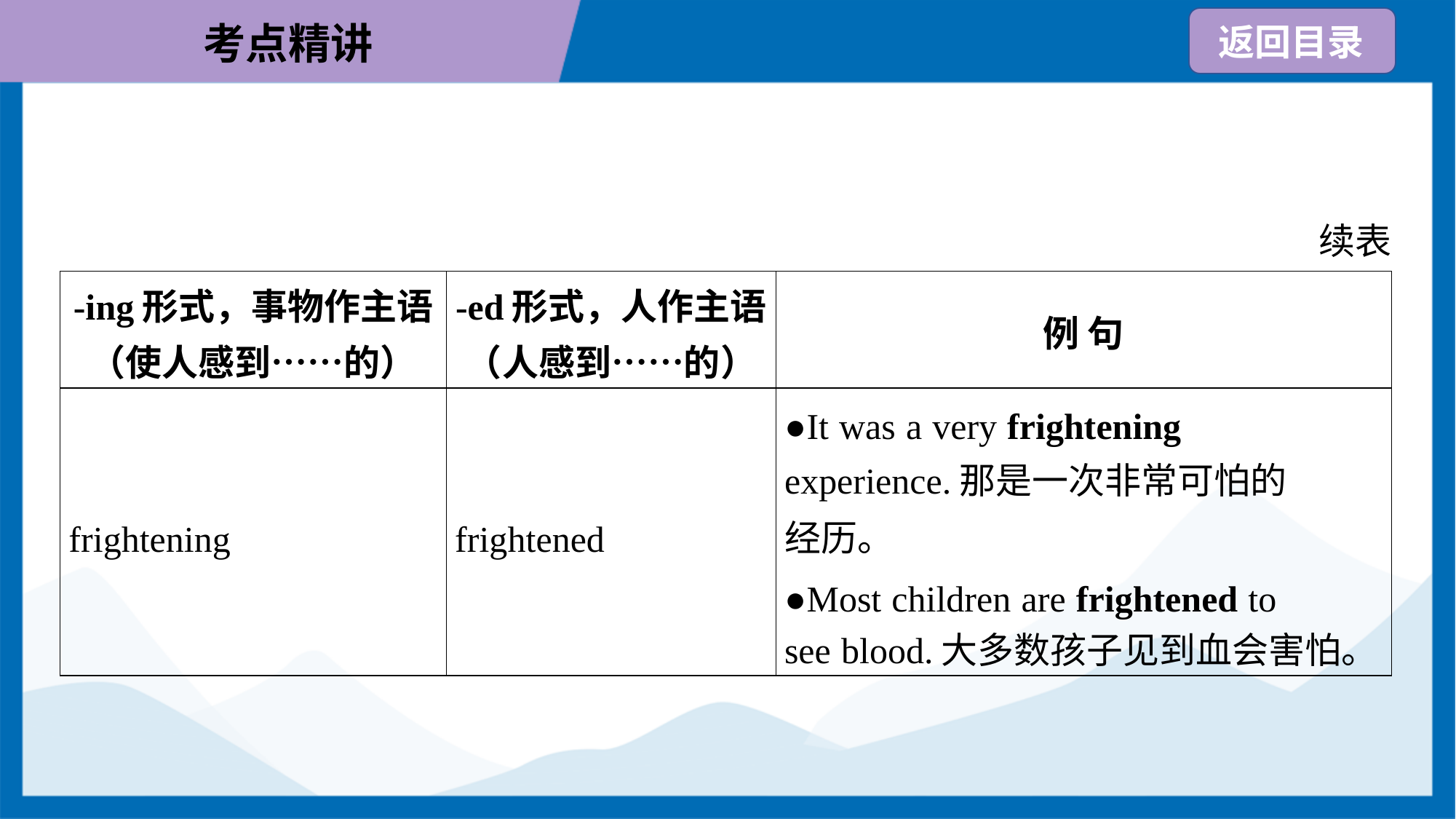

续表
| -ing形式，事物作主语 （使人感到……的） | -ed形式，人作主语 （人感到……的） | 例 句 |
| --- | --- | --- |
| frightening | frightened | ●It was a very frightening experience.那是一次非常可怕的 经历。 ●Most children are frightened to see blood.大多数孩子见到血会害怕。 |